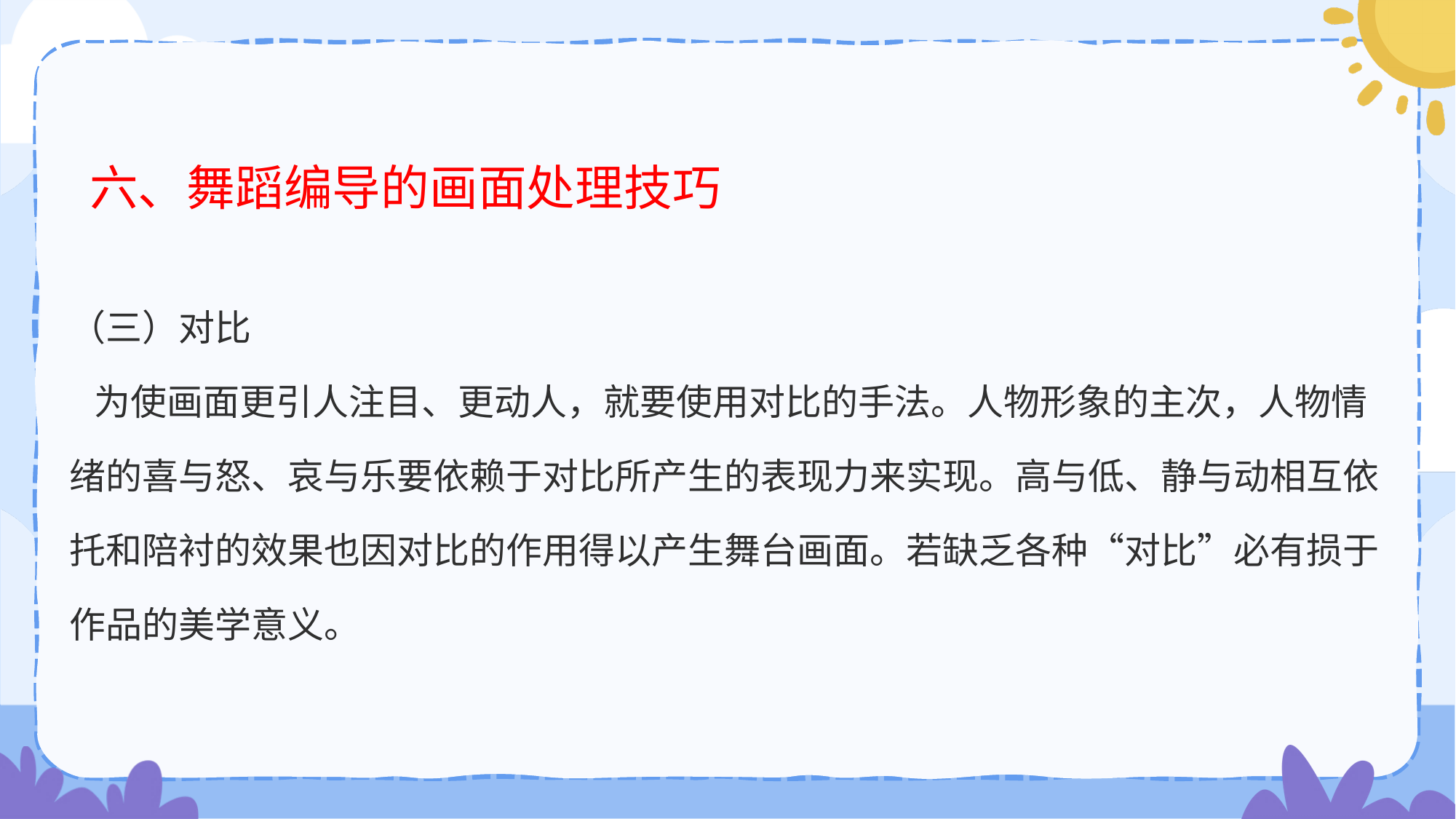

# 六、舞蹈编导的画面处理技巧
（三）对比
   为使画面更引人注目、更动人，就要使用对比的手法。人物形象的主次，人物情绪的喜与怒、哀与乐要依赖于对比所产生的表现力来实现。高与低、静与动相互依托和陪衬的效果也因对比的作用得以产生舞台画面。若缺乏各种“对比”必有损于作品的美学意义。